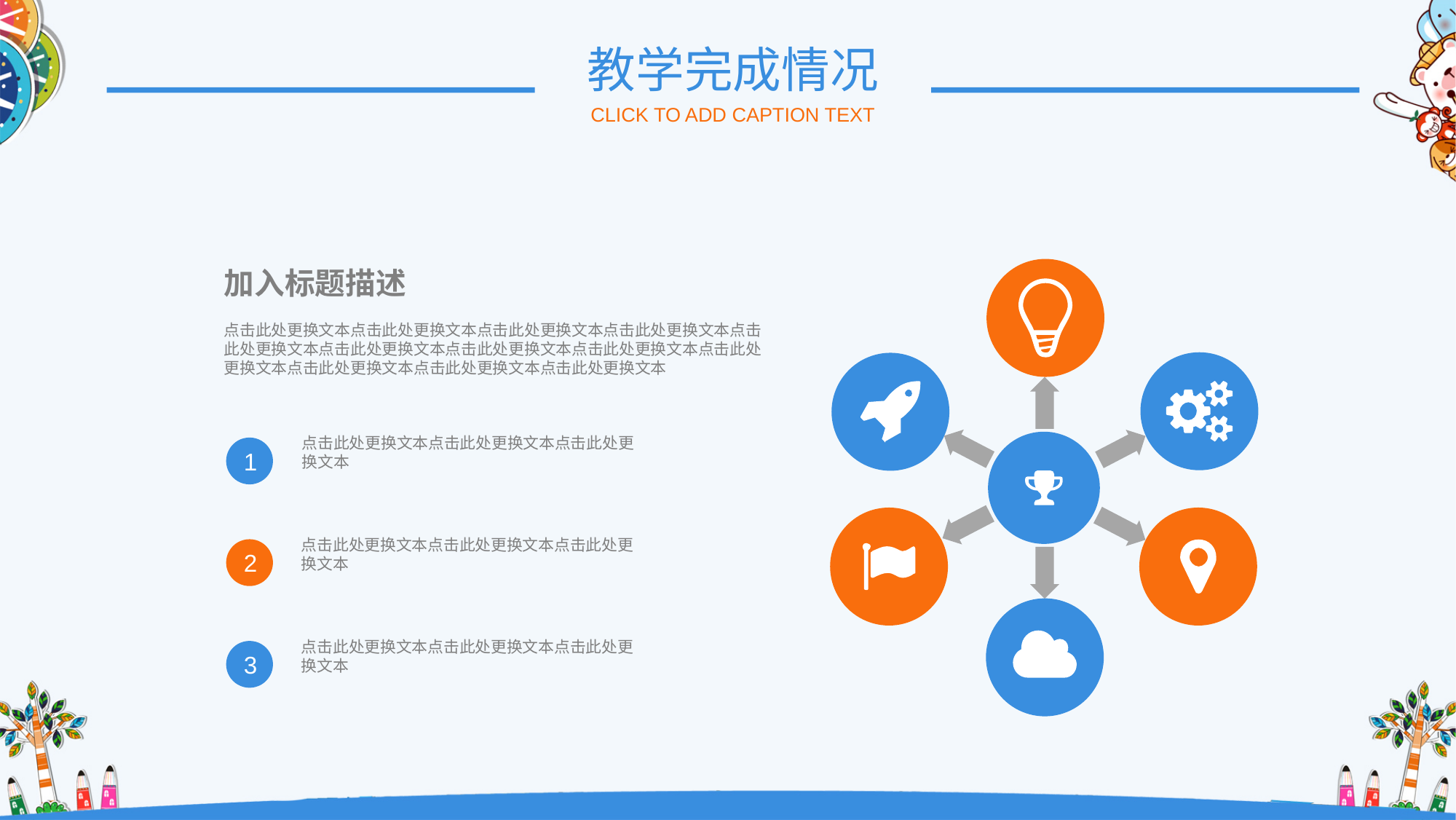

教学完成情况

CLICK TO ADD CAPTION TEXT
加入标题描述

点击此处更换文本点击此处更换文本点击此处更换文本点击此处更换文本点击此处更换文本点击此处更换文本点击此处更换文本点击此处更换文本点击此处更换文本点击此处更换文本点击此处更换文本点击此处更换文本

点击此处更换文本点击此处更换文本点击此处更换文本
1
点击此处更换文本点击此处更换文本点击此处更换文本
2
点击此处更换文本点击此处更换文本点击此处更换文本
3